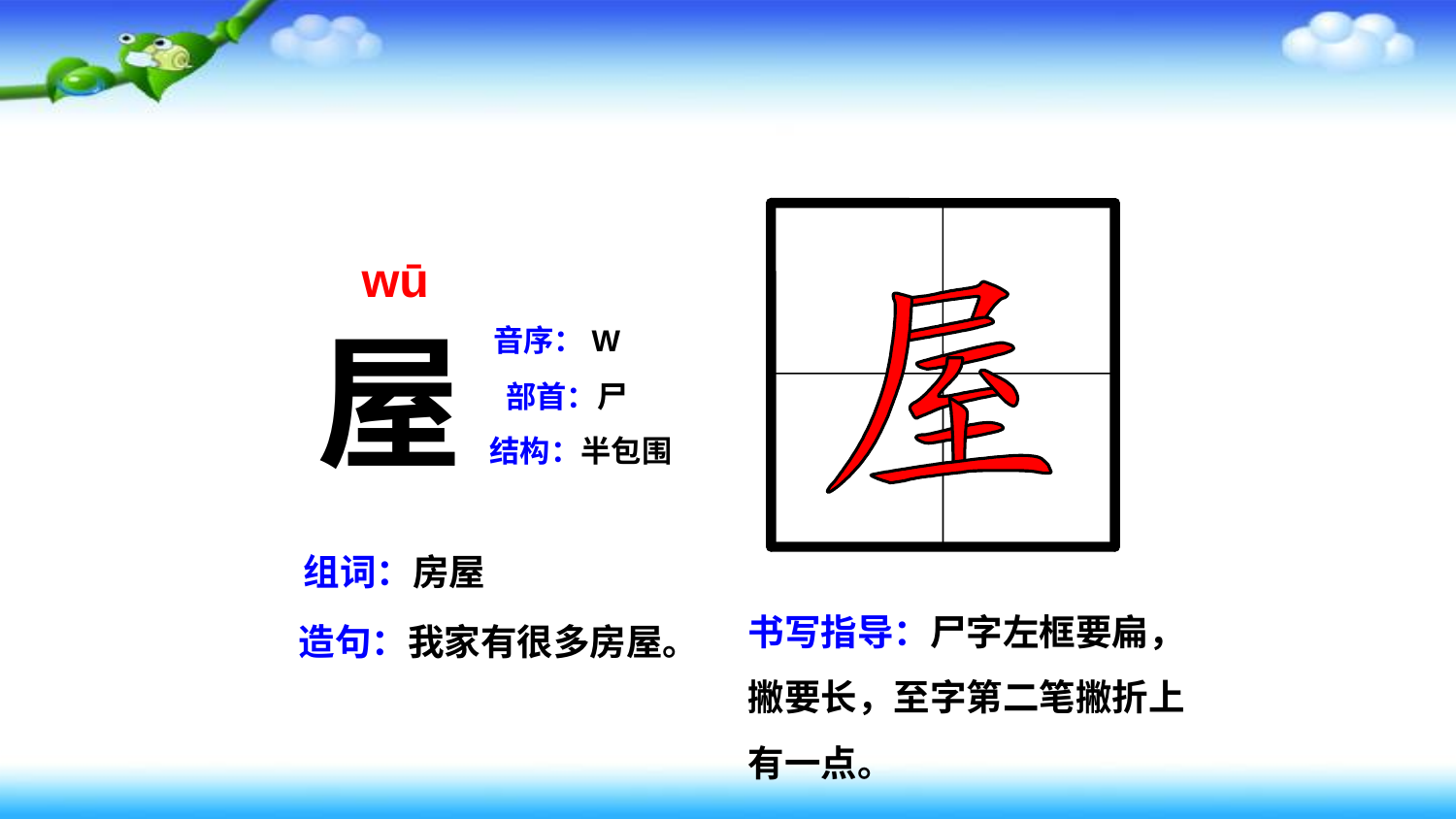

wū

屋
音序：W

部首：尸

  结构：半包围

组词：房屋
书写指导：尸字左框要扁，撇要长，至字第二笔撇折上有一点。
造句：我家有很多房屋。